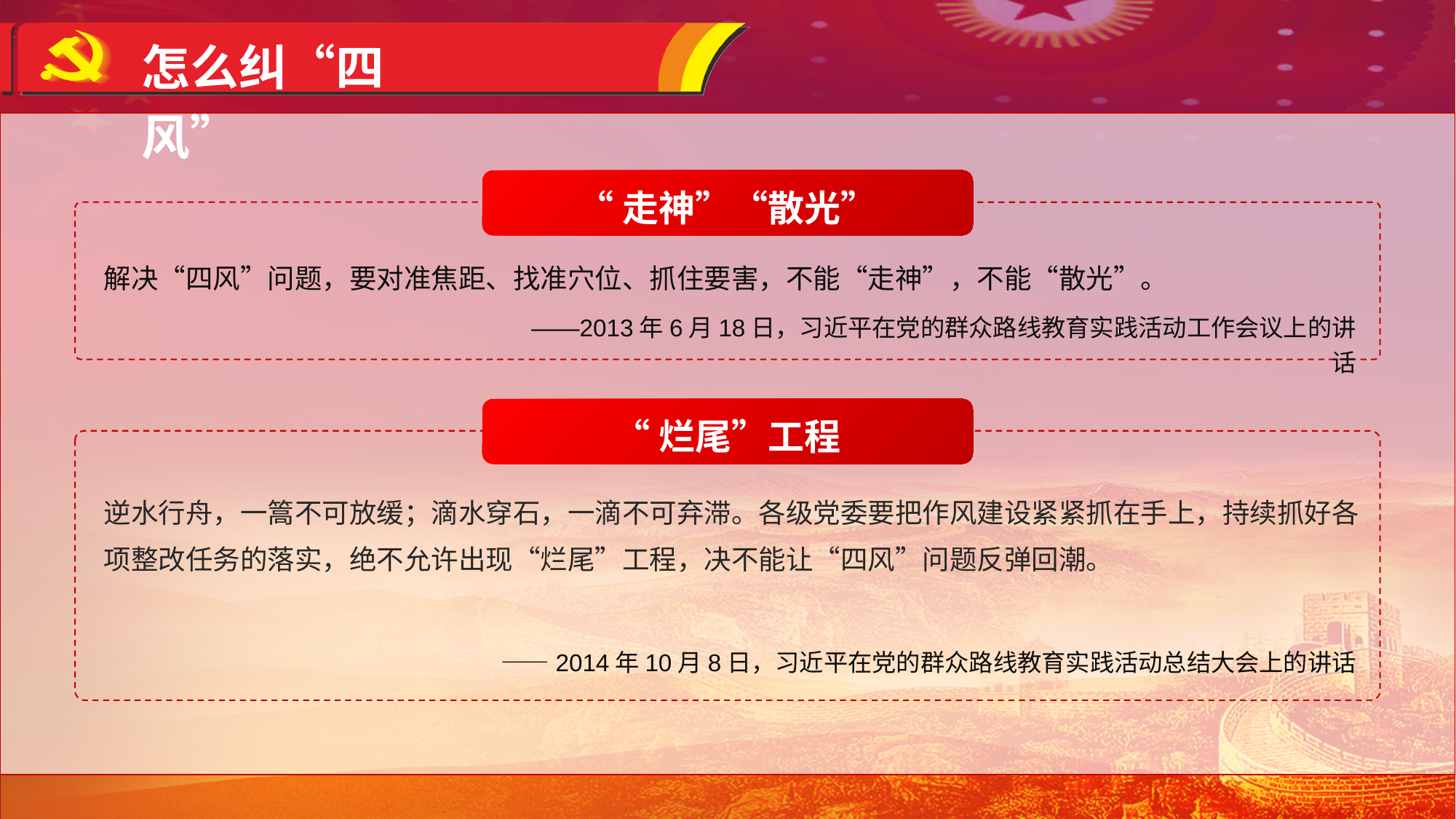

怎么纠“四风”
“走神”“散光”

解决“四风”问题，要对准焦距、找准穴位、抓住要害，不能“走神”，不能“散光”。
——2013年6月18日，习近平在党的群众路线教育实践活动工作会议上的讲话
“烂尾”工程

逆水行舟，一篙不可放缓；滴水穿石，一滴不可弃滞。各级党委要把作风建设紧紧抓在手上，持续抓好各项整改任务的落实，绝不允许出现“烂尾”工程，决不能让“四风”问题反弹回潮。
　　——2014年10月8日，习近平在党的群众路线教育实践活动总结大会上的讲话